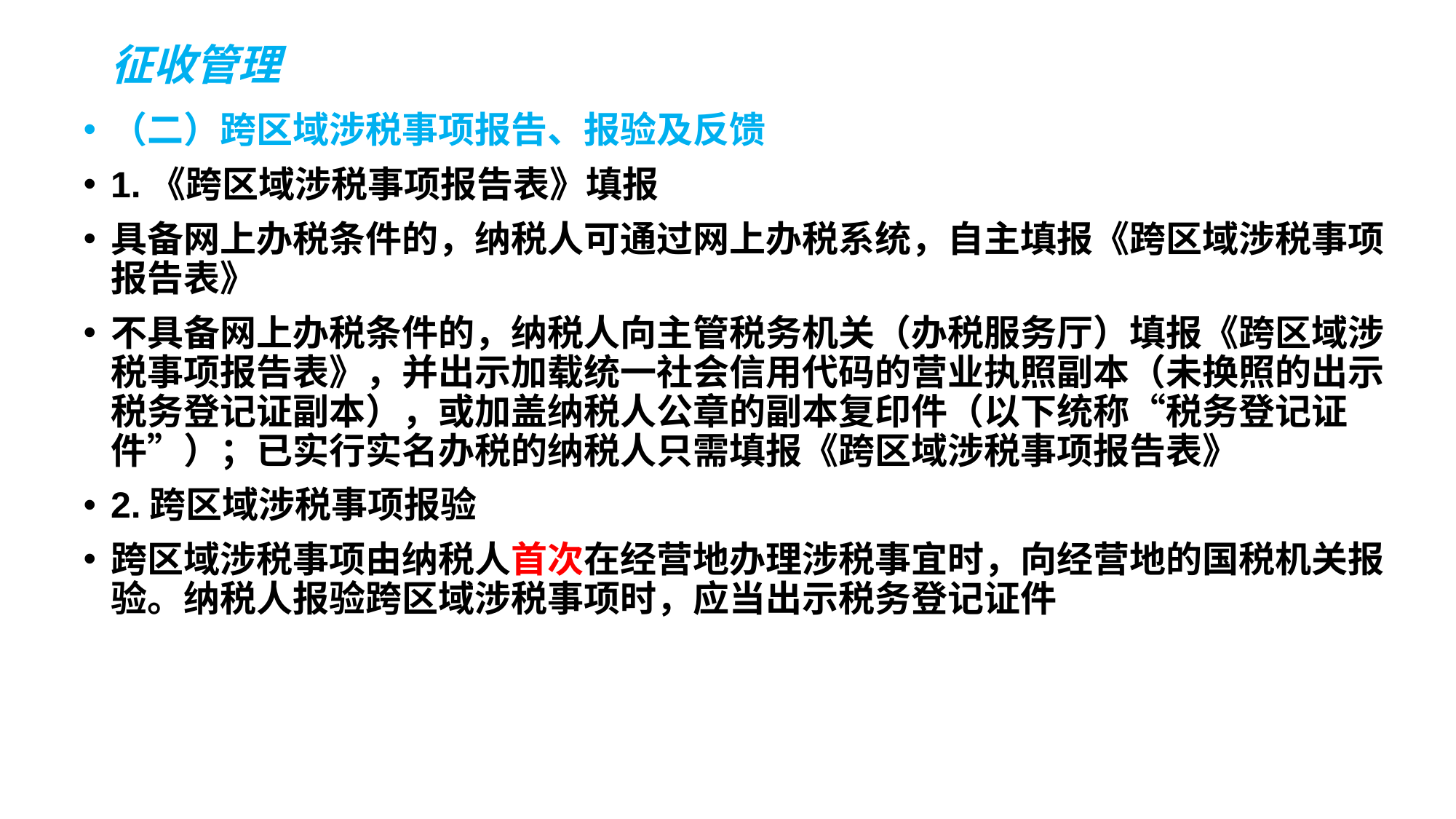

# 征收管理
（二）跨区域涉税事项报告、报验及反馈
1.《跨区域涉税事项报告表》填报
具备网上办税条件的，纳税人可通过网上办税系统，自主填报《跨区域涉税事项报告表》
不具备网上办税条件的，纳税人向主管税务机关（办税服务厅）填报《跨区域涉税事项报告表》，并出示加载统一社会信用代码的营业执照副本（未换照的出示税务登记证副本），或加盖纳税人公章的副本复印件（以下统称“税务登记证件”）；已实行实名办税的纳税人只需填报《跨区域涉税事项报告表》
2.跨区域涉税事项报验
跨区域涉税事项由纳税人首次在经营地办理涉税事宜时，向经营地的国税机关报验。纳税人报验跨区域涉税事项时，应当出示税务登记证件